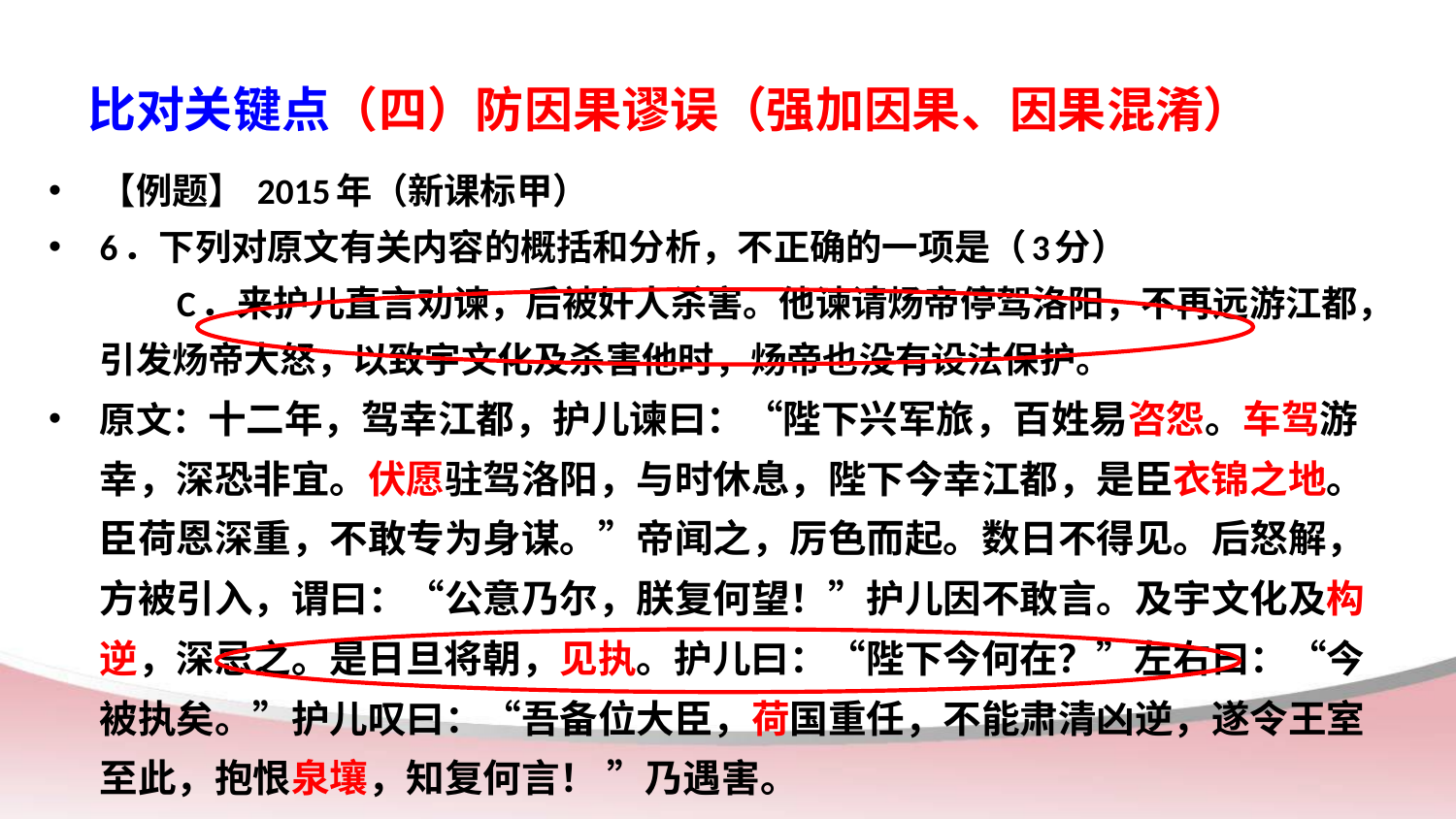

# 比对关键点（四）防因果谬误（强加因果、因果混淆）
【例题】 2015年（新课标甲）
6．下列对原文有关内容的概括和分析，不正确的一项是（3分）
　　C．来护儿直言劝谏，后被奸人杀害。他谏请炀帝停驾洛阳，不再远游江都，引发炀帝大怒，以致宇文化及杀害他时，炀帝也没有设法保护。
原文：十二年，驾幸江都，护儿谏曰：“陛下兴军旅，百姓易咨怨。车驾游幸，深恐非宜。伏愿驻驾洛阳，与时休息，陛下今幸江都，是臣衣锦之地。臣荷恩深重，不敢专为身谋。”帝闻之，厉色而起。数日不得见。后怒解，方被引入，谓曰：“公意乃尔，朕复何望！”护儿因不敢言。及宇文化及构逆，深忌之。是日旦将朝，见执。护儿曰：“陛下今何在？”左右曰：“今被执矣。”护儿叹曰：“吾备位大臣，荷国重任，不能肃清凶逆，遂令王室至此，抱恨泉壤，知复何言！ ”乃遇害。